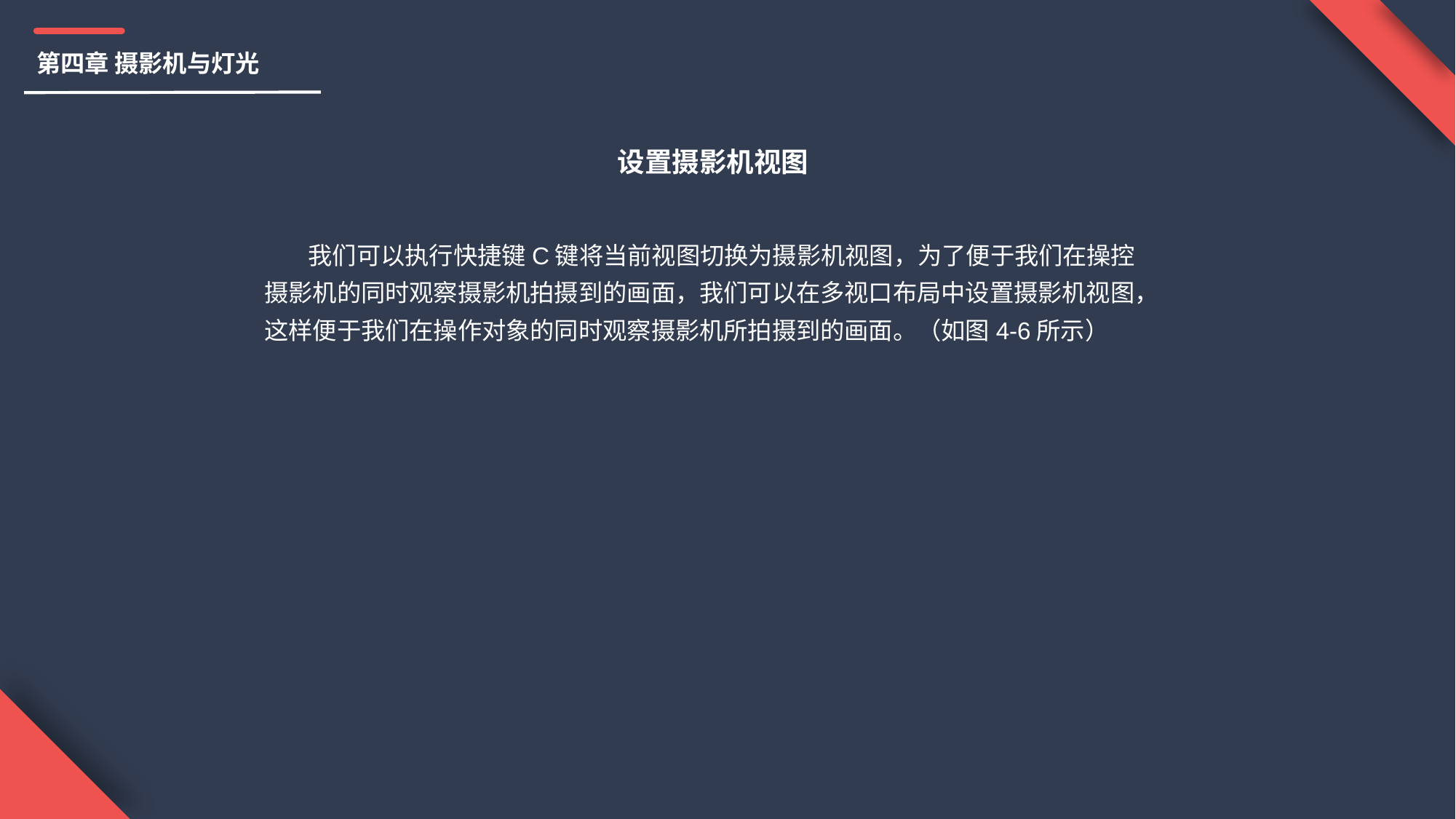

第四章 摄影机与灯光
设置摄影机视图
       我们可以执行快捷键C键将当前视图切换为摄影机视图，为了便于我们在操控摄影机的同时观察摄影机拍摄到的画面，我们可以在多视口布局中设置摄影机视图，这样便于我们在操作对象的同时观察摄影机所拍摄到的画面。（如图4-6所示）